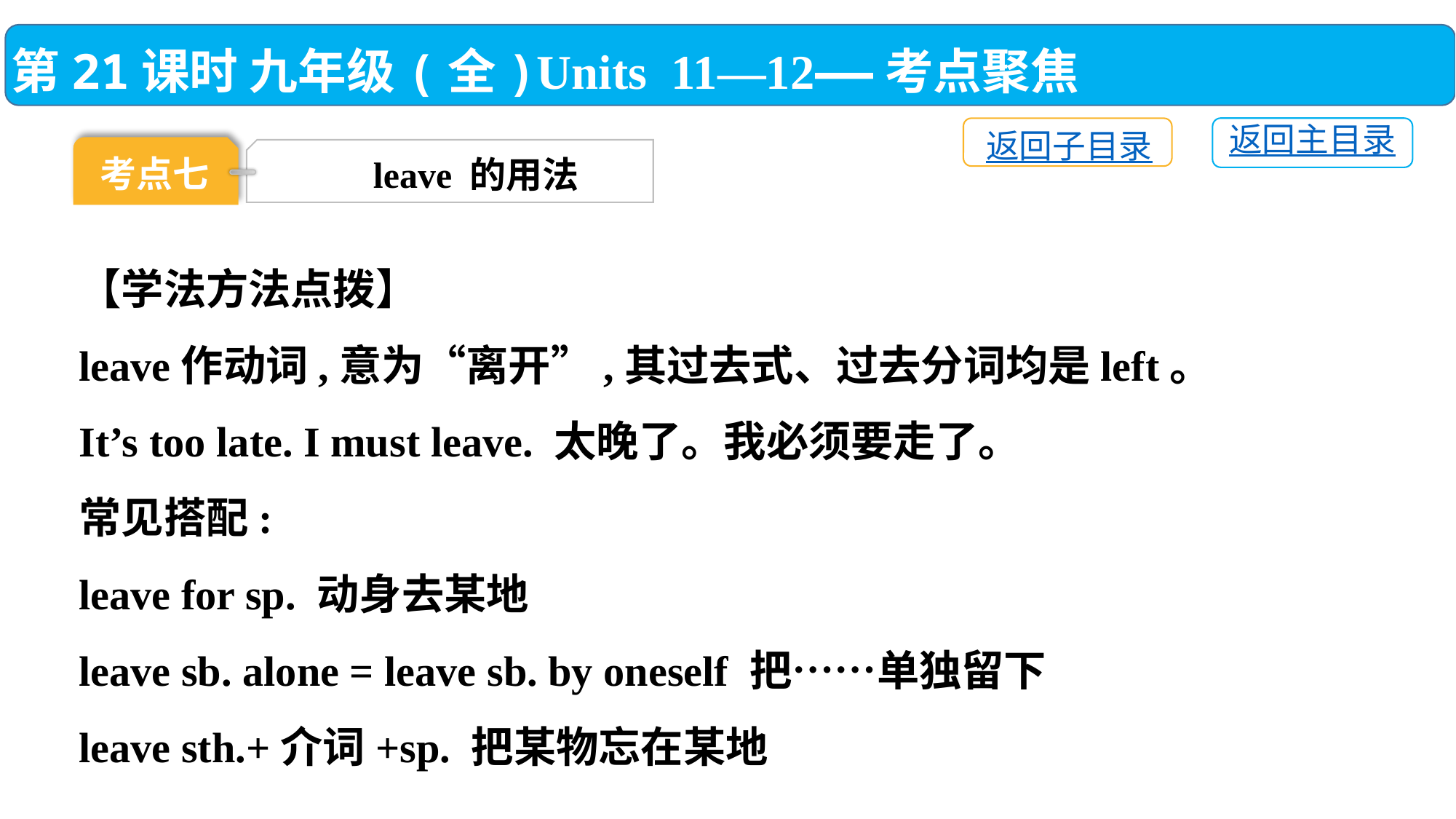

第21课时 九年级(全)Units  11—12——考点聚焦
返回主目录

返回子目录
考点七
leave 的用法

【学法方法点拨】
leave作动词,意为“离开”,其过去式、过去分词均是left。
It’s too late. I must leave. 太晚了。我必须要走了。
常见搭配:
leave for sp. 动身去某地
leave sb. alone = leave sb. by oneself 把……单独留下
leave sth.+介词+sp. 把某物忘在某地